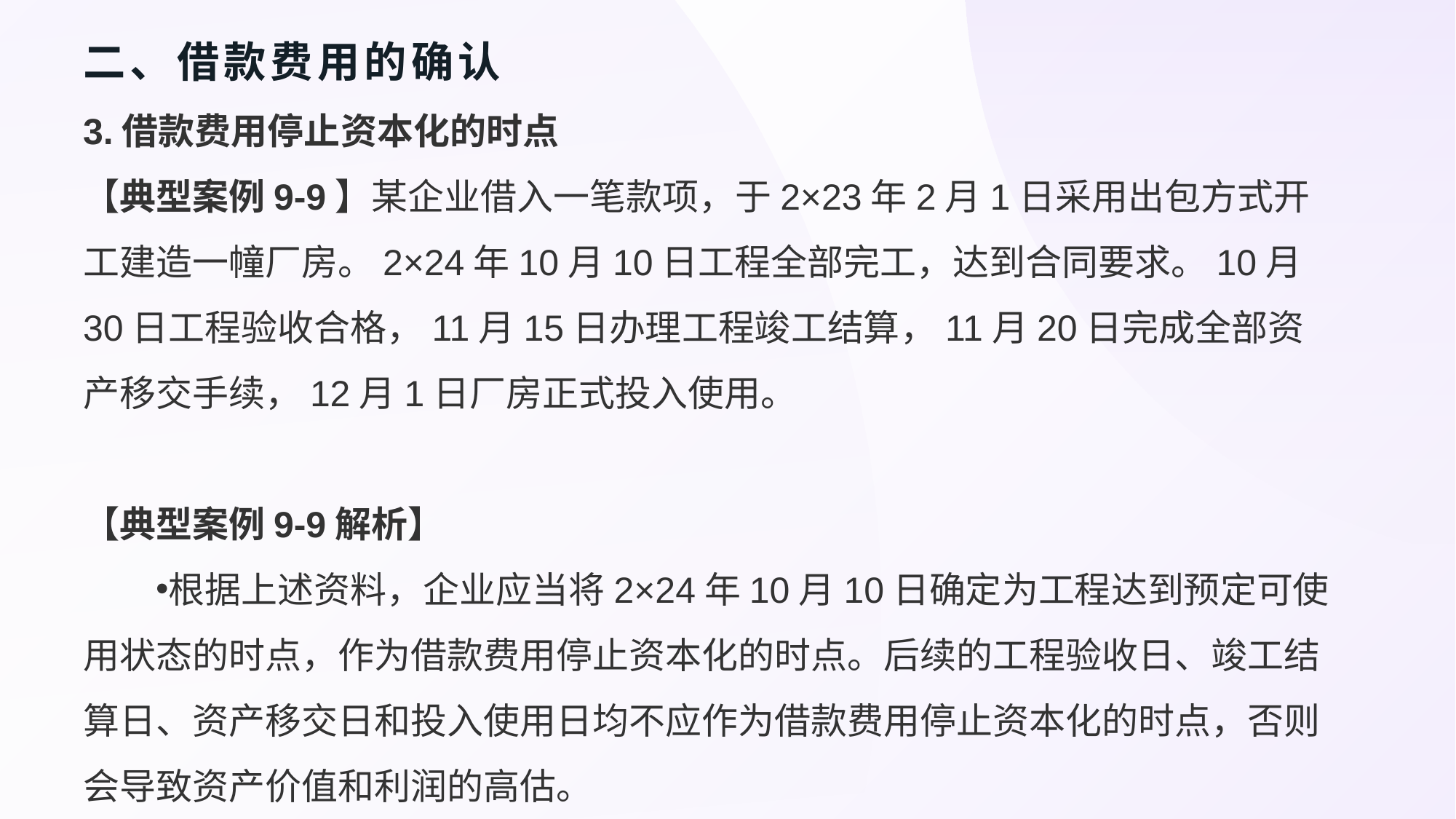

# 二、借款费用的确认
3.借款费用停止资本化的时点
【典型案例9-9】某企业借入一笔款项，于2×23年2月1日采用出包方式开工建造一幢厂房。2×24年10月10日工程全部完工，达到合同要求。10月30日工程验收合格，11月15日办理工程竣工结算，11月20日完成全部资产移交手续，12月1日厂房正式投入使用。

【典型案例9-9解析】
根据上述资料，企业应当将2×24年10月10日确定为工程达到预定可使用状态的时点，作为借款费用停止资本化的时点。后续的工程验收日、竣工结算日、资产移交日和投入使用日均不应作为借款费用停止资本化的时点，否则会导致资产价值和利润的高估。